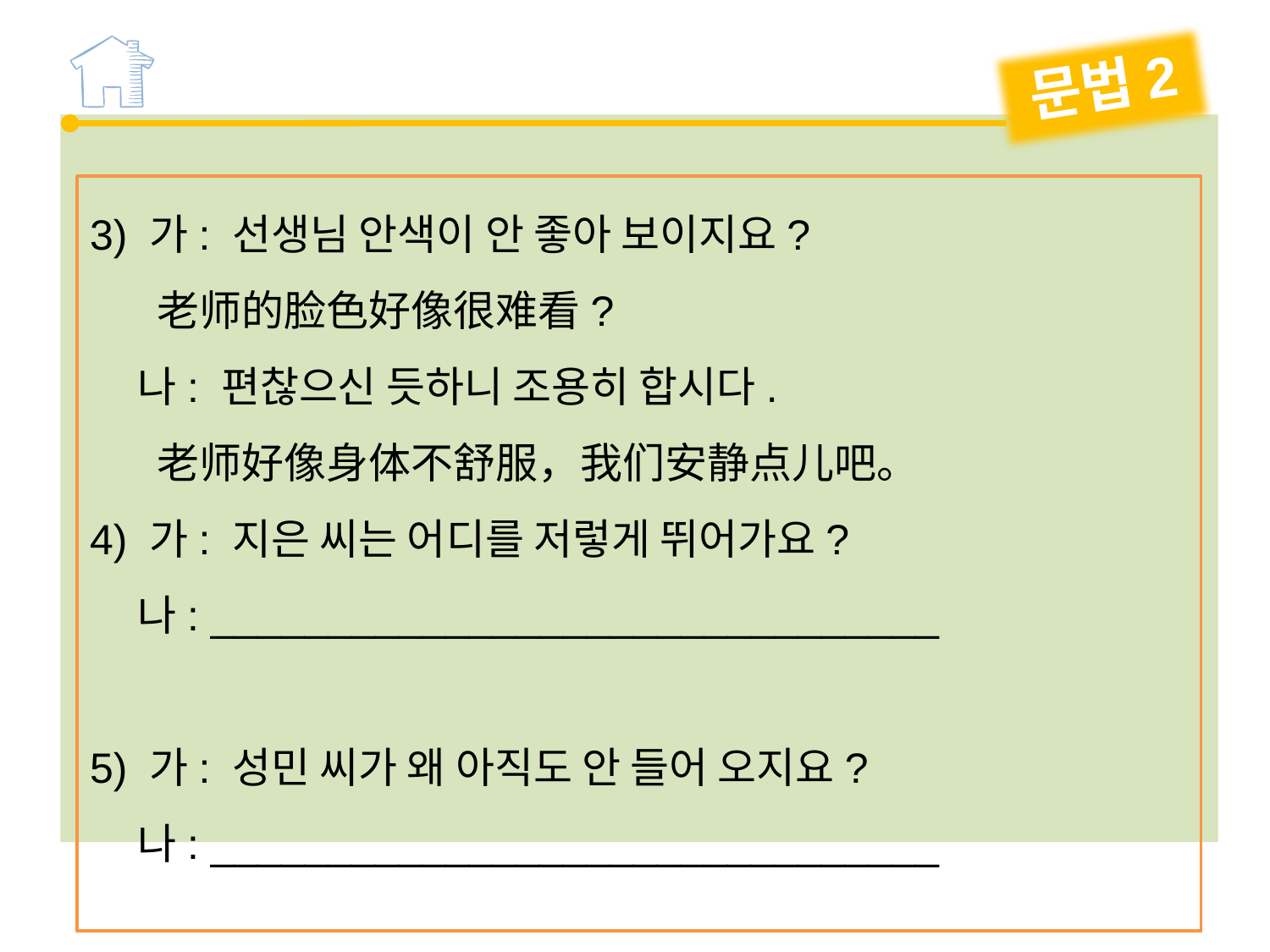

문법2

3) 가: 선생님 안색이 안 좋아 보이지요?
      老师的脸色好像很难看?
    나: 편찮으신 듯하니 조용히 합시다.
      老师好像身体不舒服，我们安静点儿吧。
4) 가: 지은 씨는 어디를 저렇게 뛰어가요?
    나: _______________________________
5) 가: 성민 씨가 왜 아직도 안 들어 오지요?
    나: _______________________________